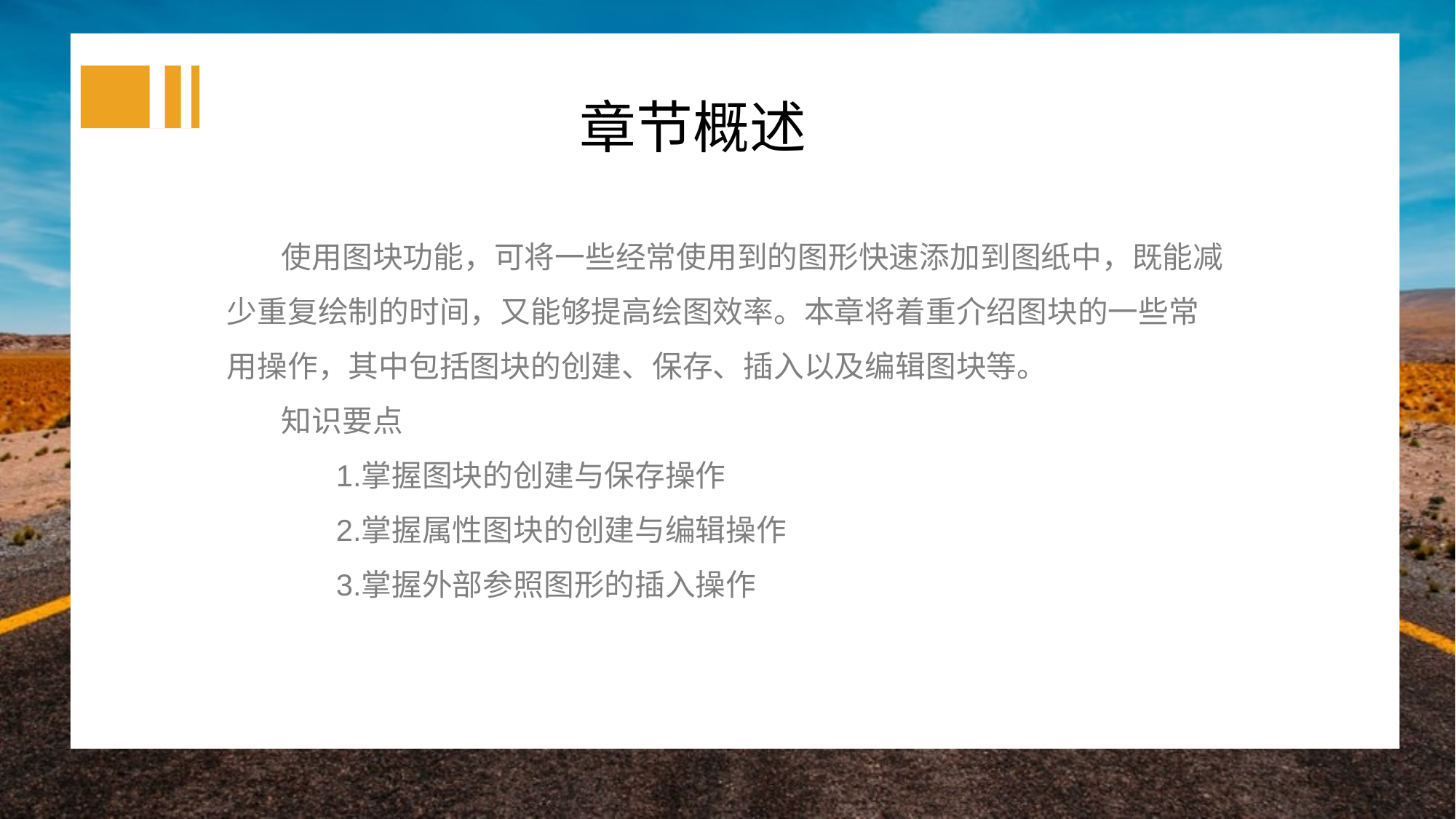

章节概述
使用图块功能，可将一些经常使用到的图形快速添加到图纸中，既能减少重复绘制的时间，又能够提高绘图效率。本章将着重介绍图块的一些常用操作，其中包括图块的创建、保存、插入以及编辑图块等。
知识要点
掌握图块的创建与保存操作
掌握属性图块的创建与编辑操作
掌握外部参照图形的插入操作